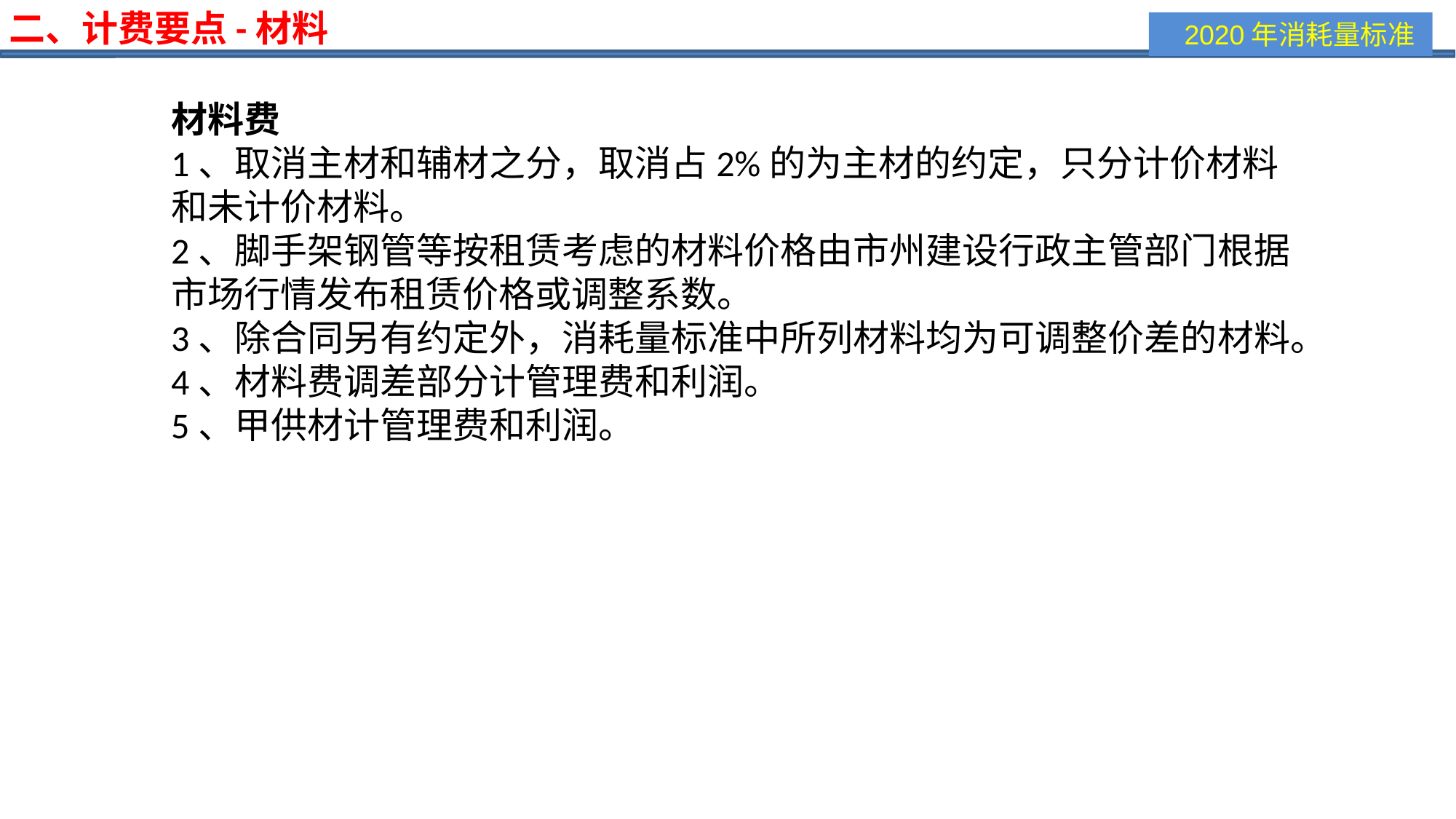

二、计费要点-材料
材料费
1、取消主材和辅材之分，取消占2%的为主材的约定，只分计价材料和未计价材料。
2、脚手架钢管等按租赁考虑的材料价格由市州建设行政主管部门根据市场行情发布租赁价格或调整系数。
3、除合同另有约定外，消耗量标准中所列材料均为可调整价差的材料。
4、材料费调差部分计管理费和利润。
5、甲供材计管理费和利润。